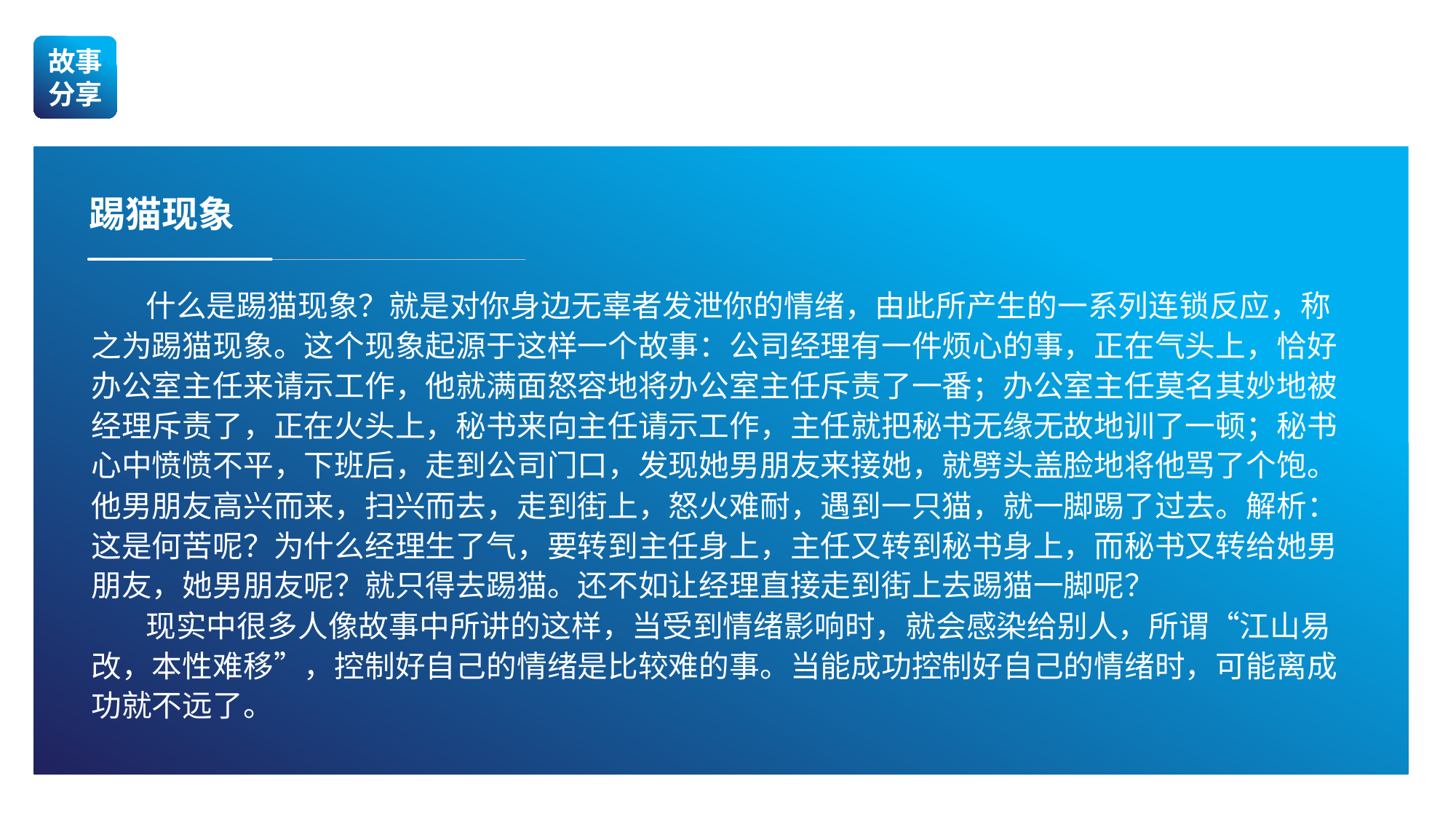

故事分享

踢猫现象
什么是踢猫现象？就是对你身边无辜者发泄你的情绪，由此所产生的一系列连锁反应，称之为踢猫现象。这个现象起源于这样一个故事：公司经理有一件烦心的事，正在气头上，恰好办公室主任来请示工作，他就满面怒容地将办公室主任斥责了一番；办公室主任莫名其妙地被经理斥责了，正在火头上，秘书来向主任请示工作，主任就把秘书无缘无故地训了一顿；秘书心中愤愤不平，下班后，走到公司门口，发现她男朋友来接她，就劈头盖脸地将他骂了个饱。他男朋友高兴而来，扫兴而去，走到街上，怒火难耐，遇到一只猫，就一脚踢了过去。解析：这是何苦呢？为什么经理生了气，要转到主任身上，主任又转到秘书身上，而秘书又转给她男朋友，她男朋友呢？就只得去踢猫。还不如让经理直接走到街上去踢猫一脚呢？
现实中很多人像故事中所讲的这样，当受到情绪影响时，就会感染给别人，所谓“江山易改，本性难移”，控制好自己的情绪是比较难的事。当能成功控制好自己的情绪时，可能离成功就不远了。